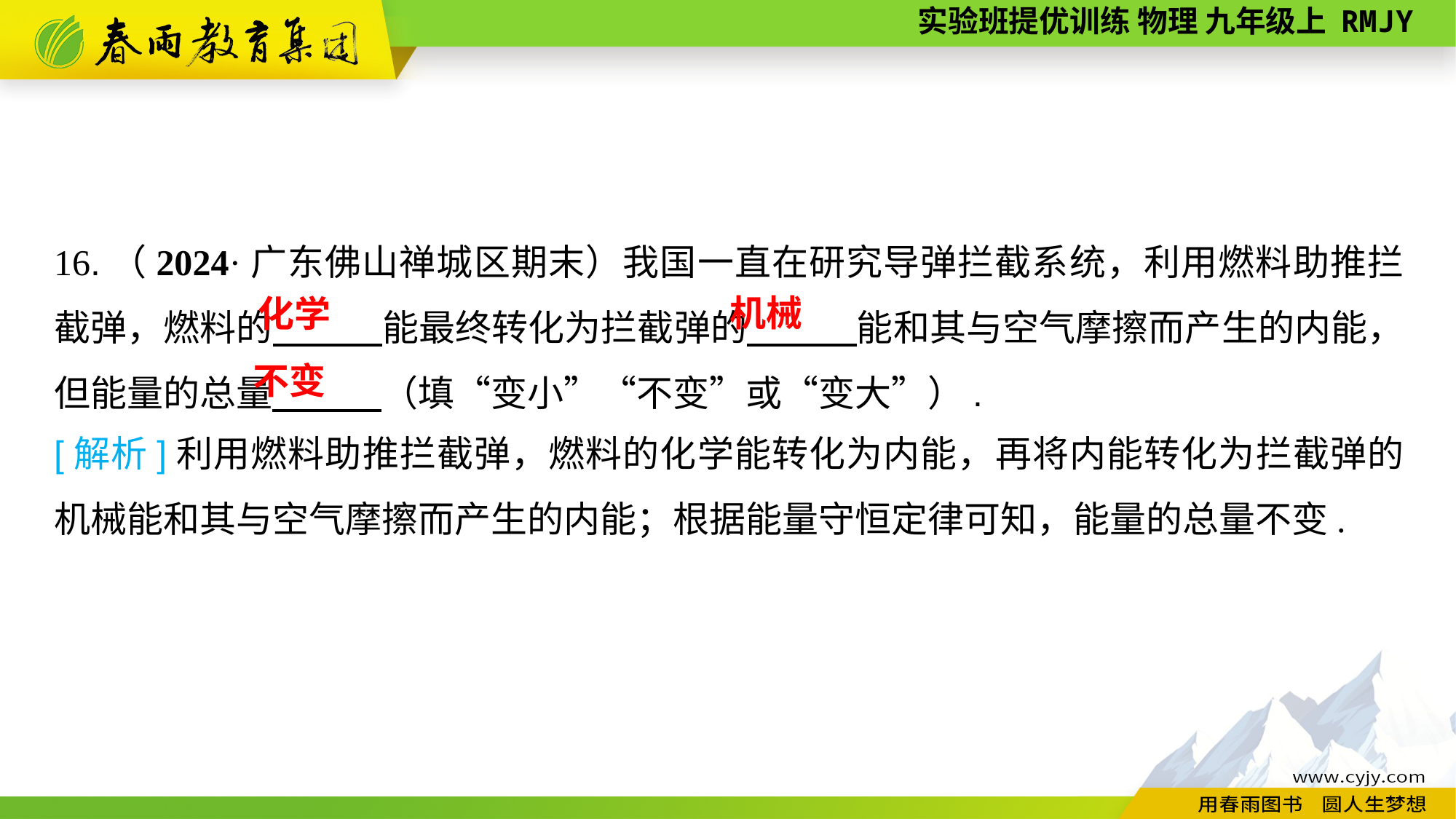

16.（2024·广东佛山禅城区期末）我国一直在研究导弹拦截系统，利用燃料助推拦截弹，燃料的　　　能最终转化为拦截弹的　　　能和其与空气摩擦而产生的内能，但能量的总量　　　（填“变小”“不变”或“变大”）.
机械
化学
不变
[解析]利用燃料助推拦截弹，燃料的化学能转化为内能，再将内能转化为拦截弹的机械能和其与空气摩擦而产生的内能；根据能量守恒定律可知，能量的总量不变.